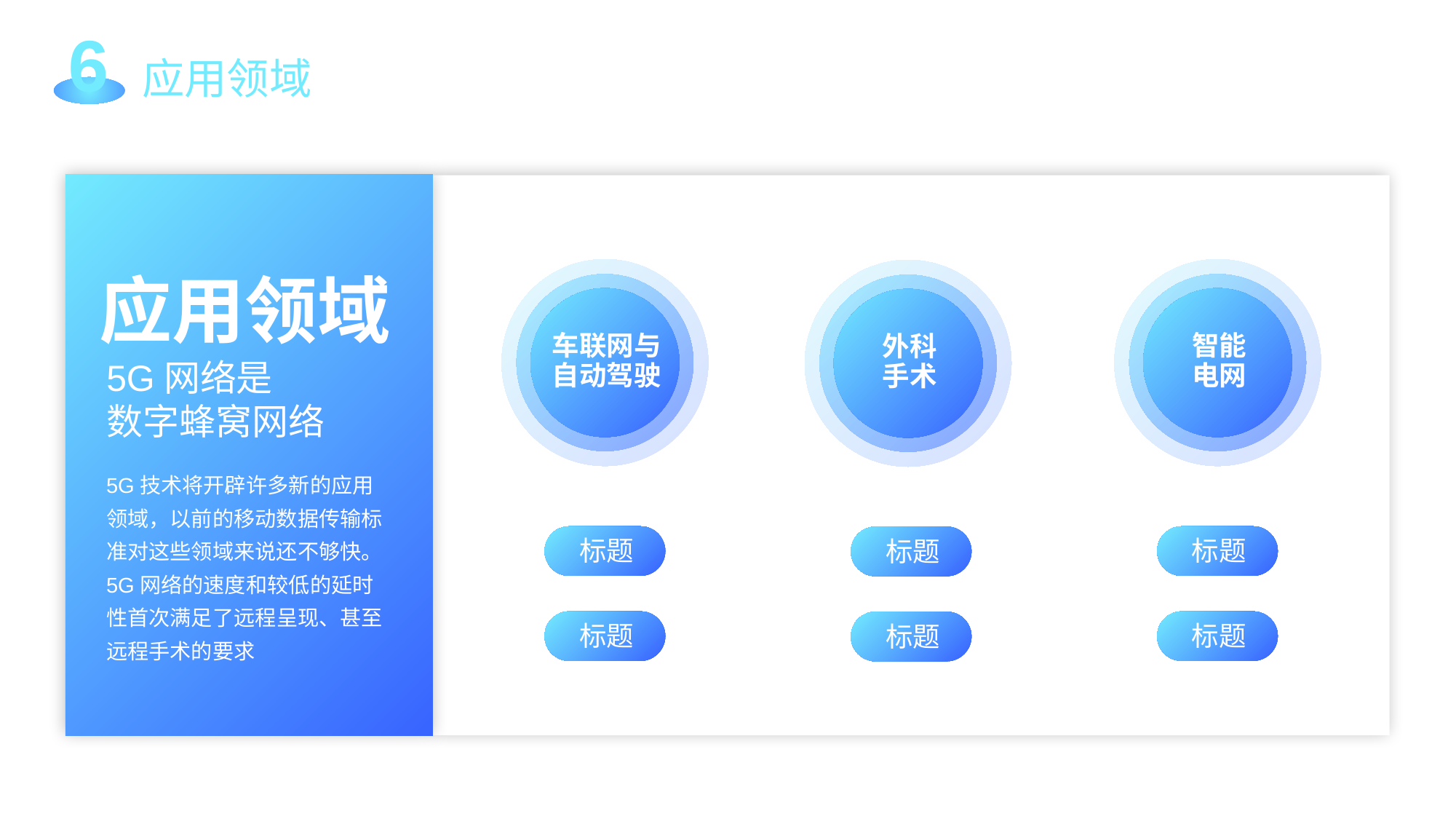

6

应用领域

应用领域
8

车联网与自动驾驶
8

智能
电网
8

外科
手术
5G网络是
数字蜂窝网络
5G技术将开辟许多新的应用领域，以前的移动数据传输标准对这些领域来说还不够快。5G网络的速度和较低的延时性首次满足了远程呈现、甚至远程手术的要求

标题

标题

标题

标题

标题

标题